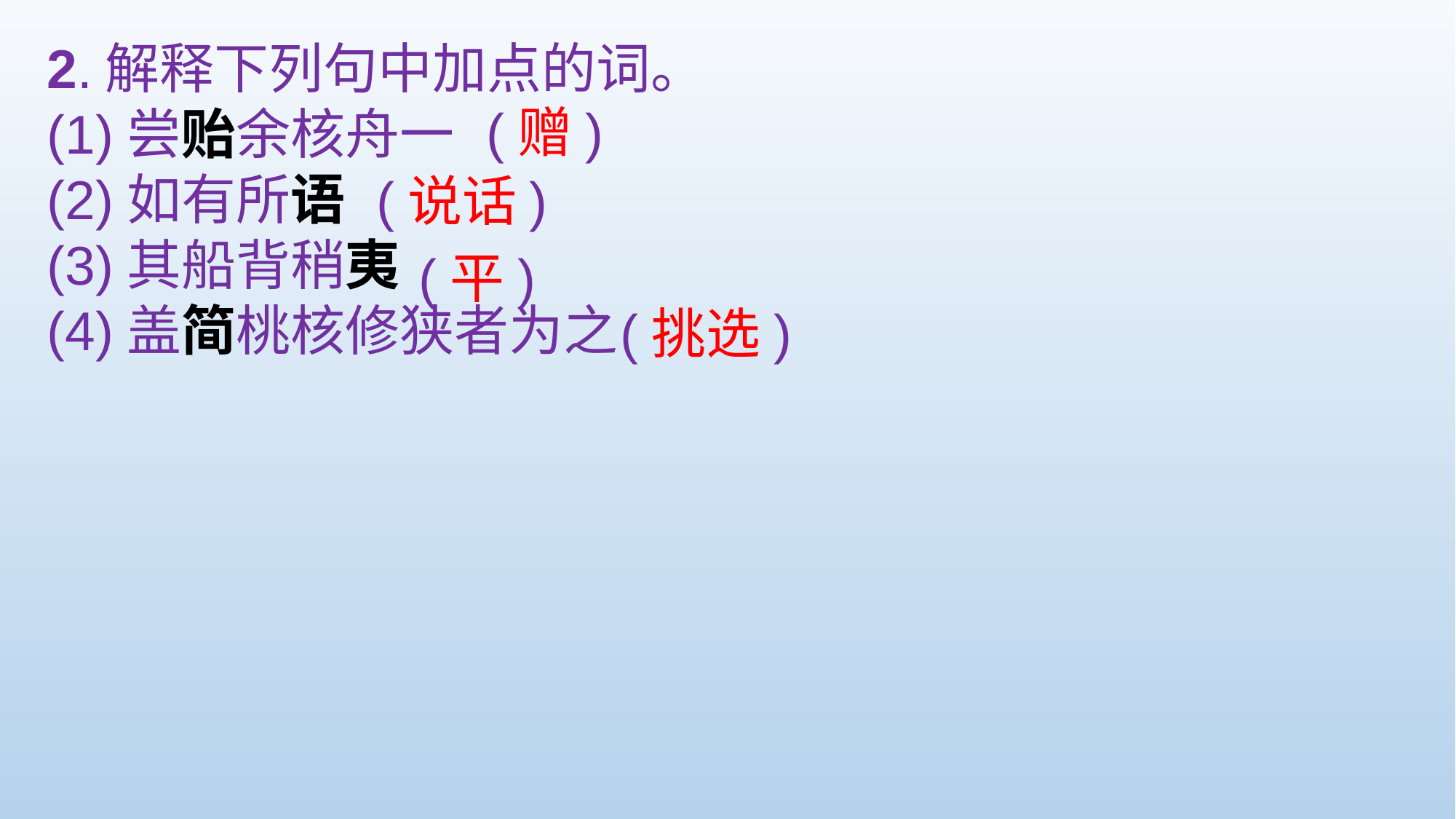

2.解释下列句中加点的词。
(1)尝贻余核舟一
(2)如有所语
(3)其船背稍夷
(4)盖简桃核修狭者为之
(赠)
(说话)
(平)
(挑选)